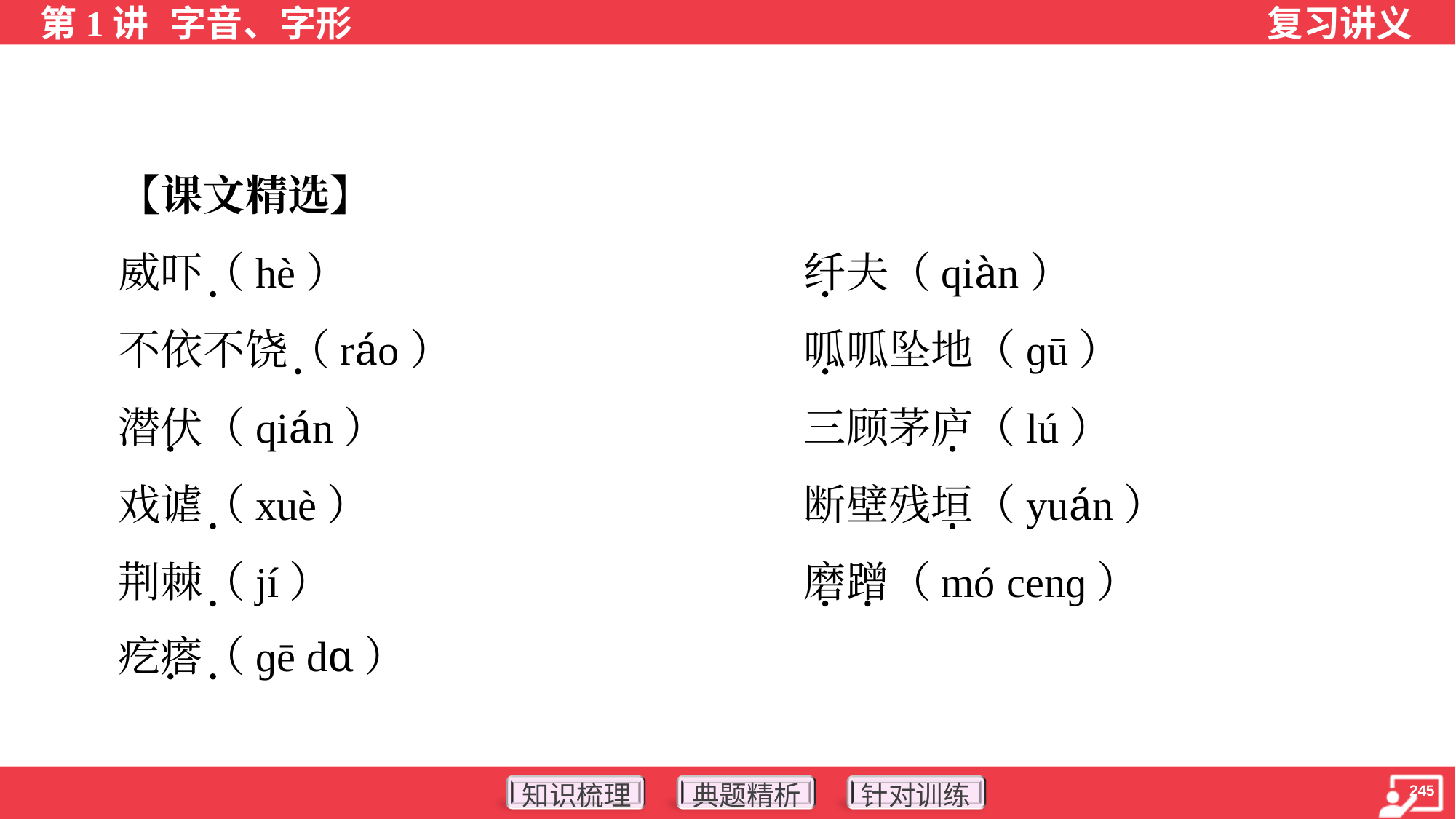

【课文精选】
    威吓（hè）	纤夫（qiàn）
    不依不饶（ráo）	呱呱坠地（ɡū）
    潜伏（qián）	三顾茅庐（lú）
    戏谑（xuè）	断壁残垣（yuán）
    荆棘（jí）	磨蹭（mó cenɡ）
    疙瘩（ɡē dɑ）